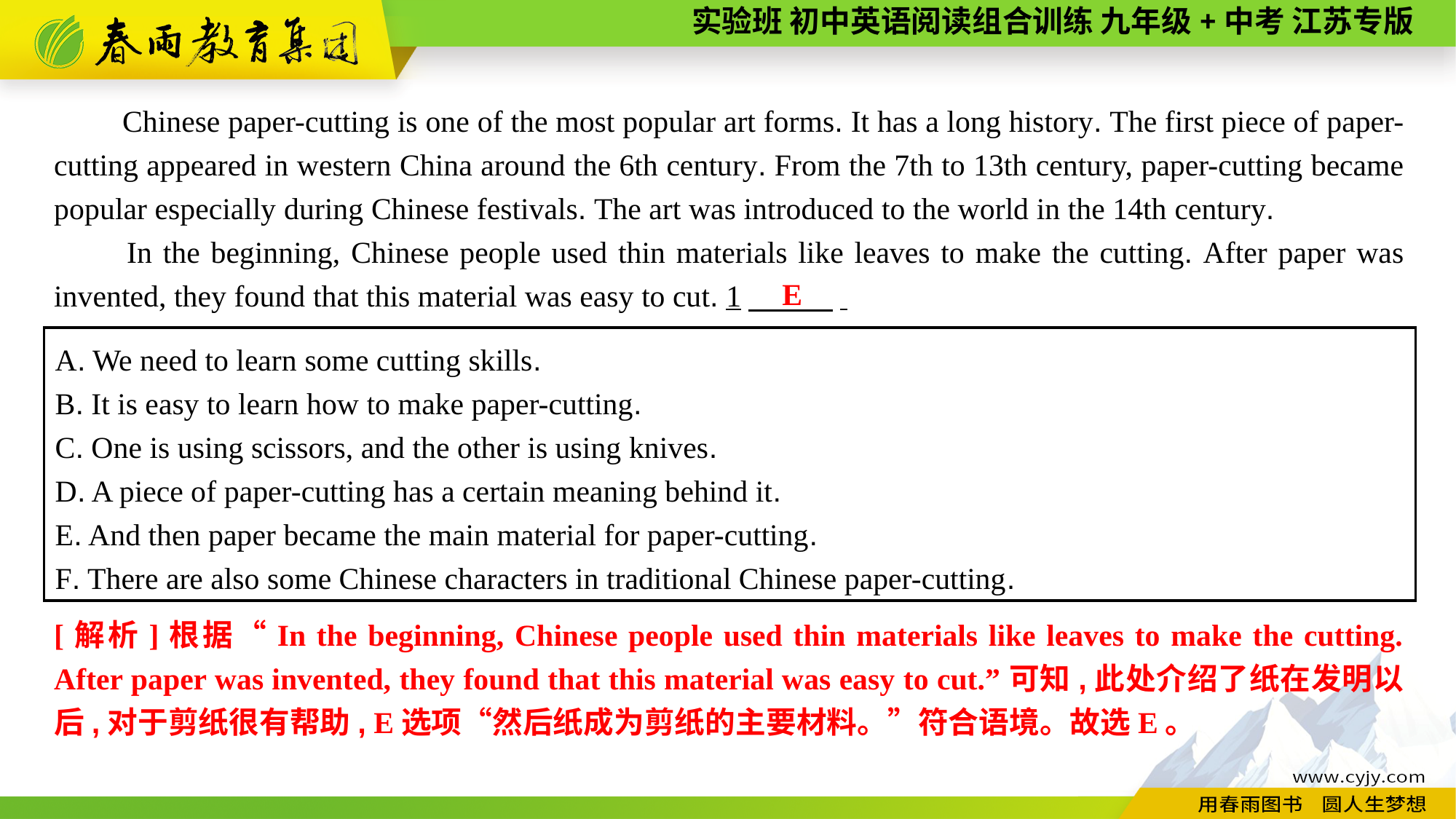

Chinese paper-cutting is one of the most popular art forms. It has a long history. The first piece of paper-cutting appeared in western China around the 6th century. From the 7th to 13th century, paper-cutting became popular especially during Chinese festivals. The art was introduced to the world in the 14th century.
In the beginning, Chinese people used thin materials like leaves to make the cutting. After paper was invented, they found that this material was easy to cut. 1　        .
E
A. We need to learn some cutting skills.
B. It is easy to learn how to make paper-cutting.
C. One is using scissors, and the other is using knives.
D. A piece of paper-cutting has a certain meaning behind it.
E. And then paper became the main material for paper-cutting.
F. There are also some Chinese characters in traditional Chinese paper-cutting.
[解析]根据“In the beginning, Chinese people used thin materials like leaves to make the cutting. After paper was invented, they found that this material was easy to cut.”可知,此处介绍了纸在发明以后,对于剪纸很有帮助, E选项“然后纸成为剪纸的主要材料。”符合语境。故选E。